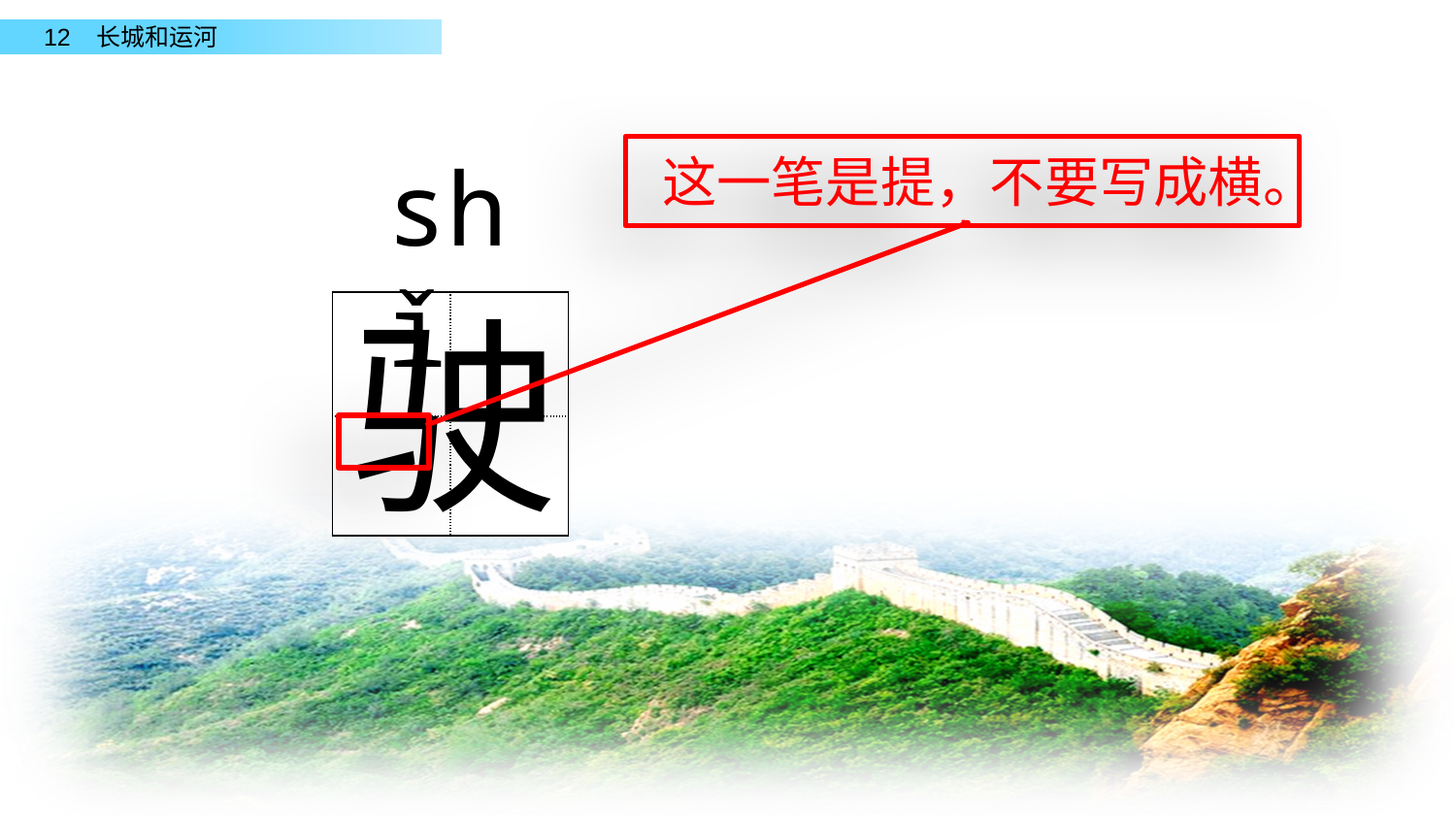

这一笔是提，不要写成横。
shǐ
驶
|  |  |
| --- | --- |
|  |  |